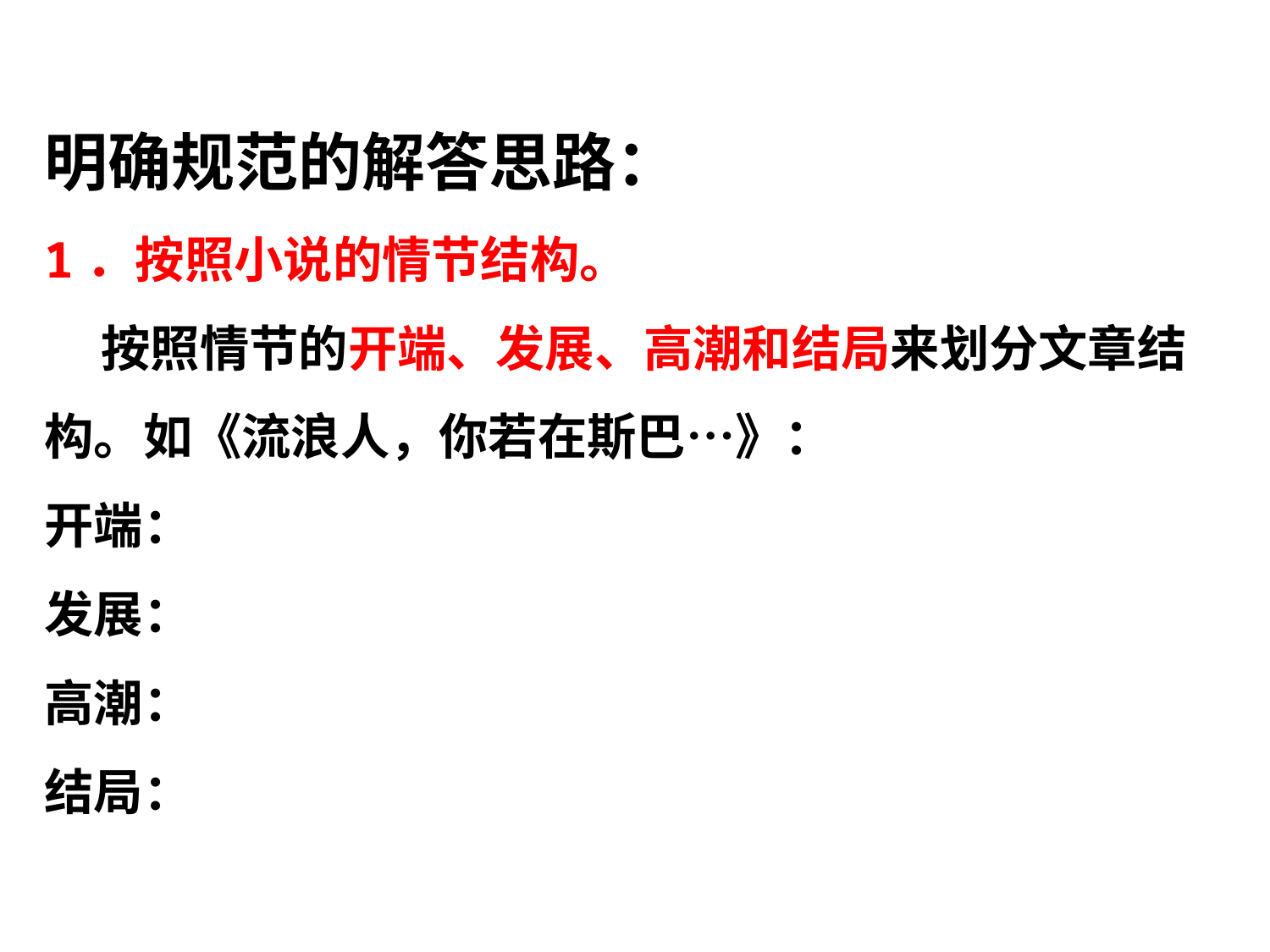

明确规范的解答思路：
1．按照小说的情节结构。
    按照情节的开端、发展、高潮和结局来划分文章结构。如《流浪人，你若在斯巴…》：
开端：
发展：
高潮：
结局：